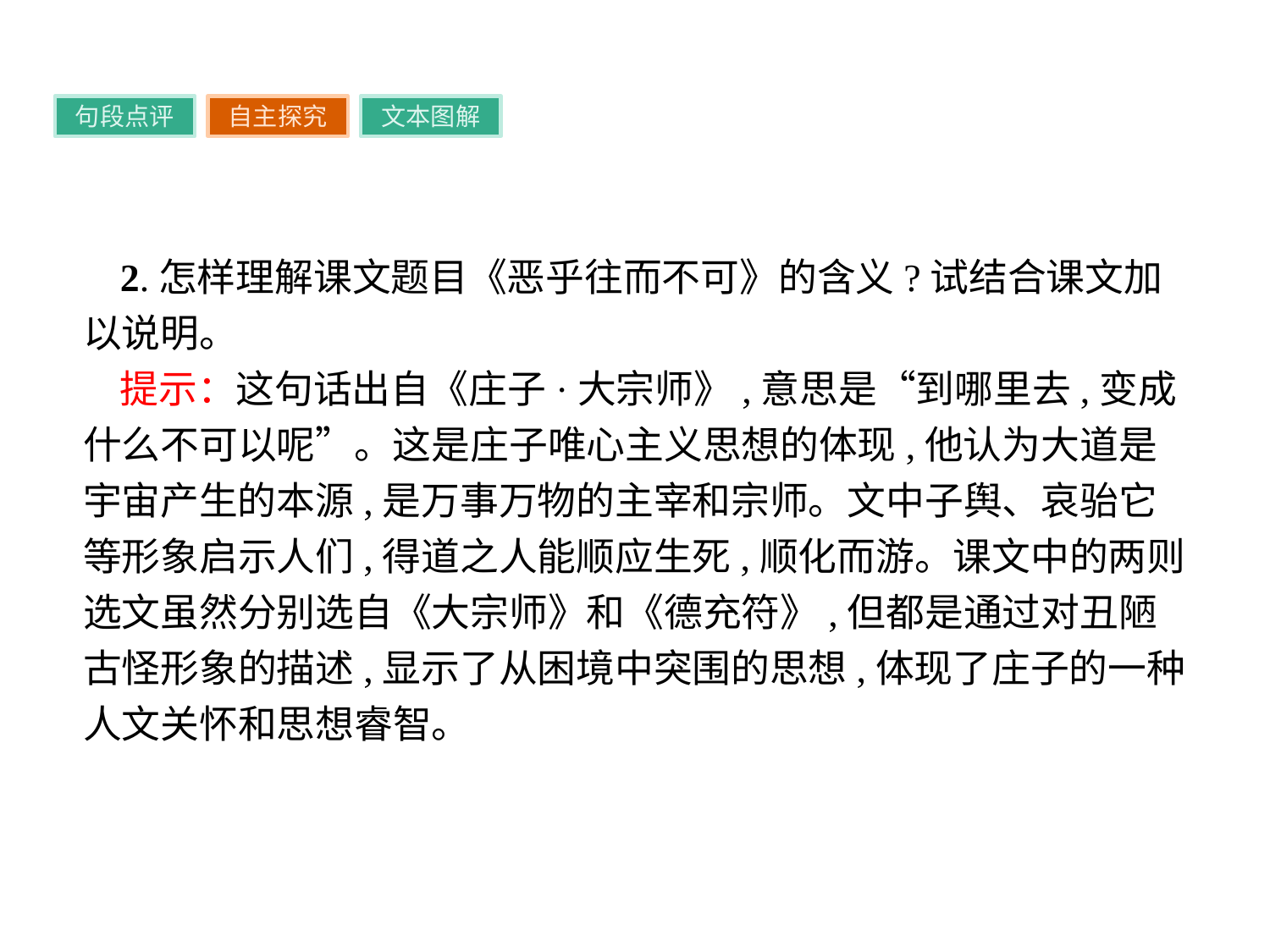

句段点评
自主探究
文本图解
2.怎样理解课文题目《恶乎往而不可》的含义?试结合课文加以说明。
提示：这句话出自《庄子·大宗师》,意思是“到哪里去,变成什么不可以呢”。这是庄子唯心主义思想的体现,他认为大道是宇宙产生的本源,是万事万物的主宰和宗师。文中子舆、哀骀它等形象启示人们,得道之人能顺应生死,顺化而游。课文中的两则选文虽然分别选自《大宗师》和《德充符》,但都是通过对丑陋古怪形象的描述,显示了从困境中突围的思想,体现了庄子的一种人文关怀和思想睿智。